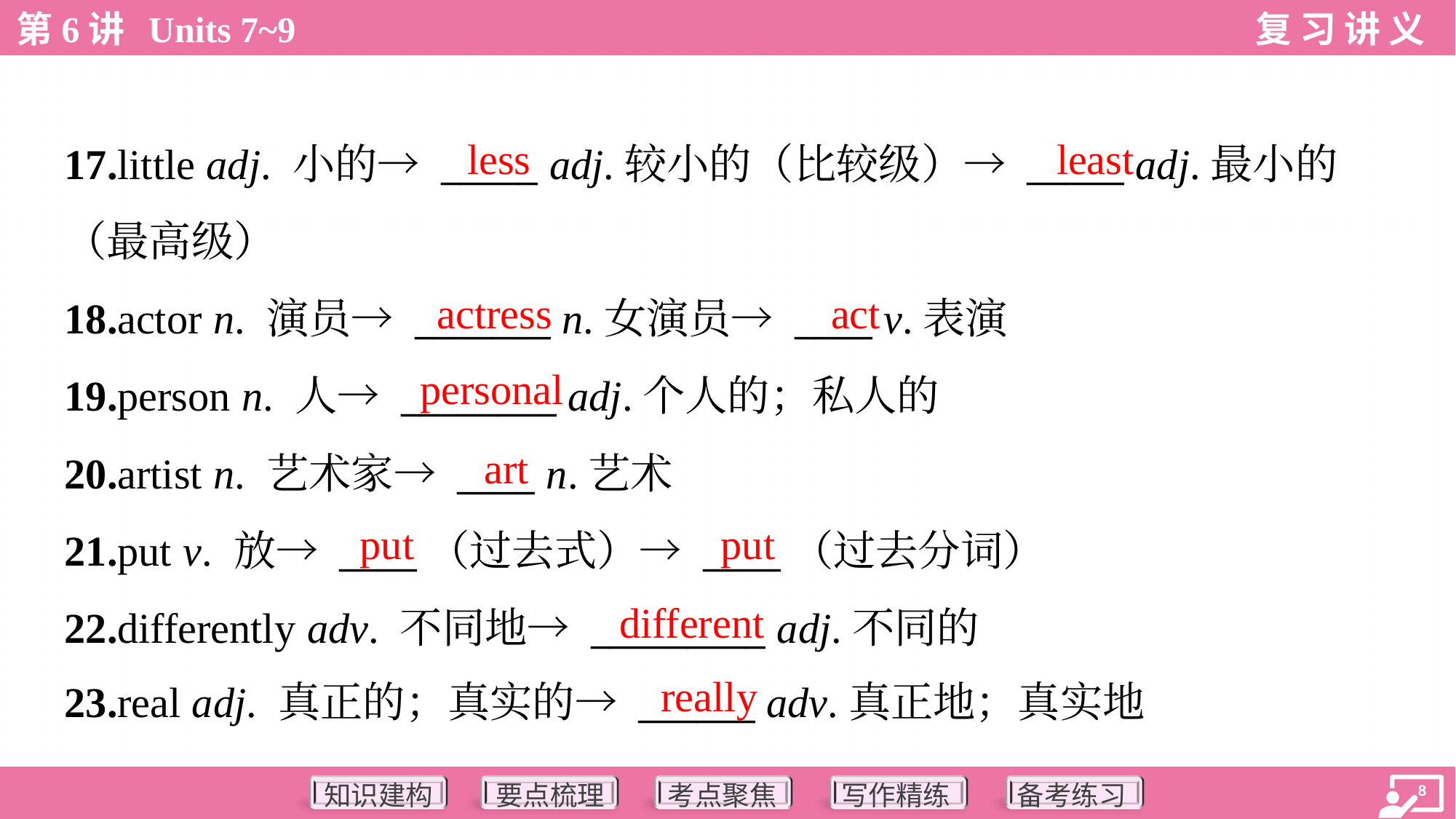

less
least
17.little adj. 小的→ _____ adj.较小的（比较级）→ _____ adj.最小的
（最高级）
18.actor n. 演员→ _______ n.女演员→ ____ v.表演
19.person n. 人→ ________ adj.个人的；私人的
20.artist n. 艺术家→ ____ n.艺术
21.put v. 放→ ____（过去式）→ ____（过去分词）
22.differently adv. 不同地→ _________ adj.不同的
23.real adj. 真正的；真实的→ ______ adv.真正地；真实地
actress
act
personal
art
put
put
different
really